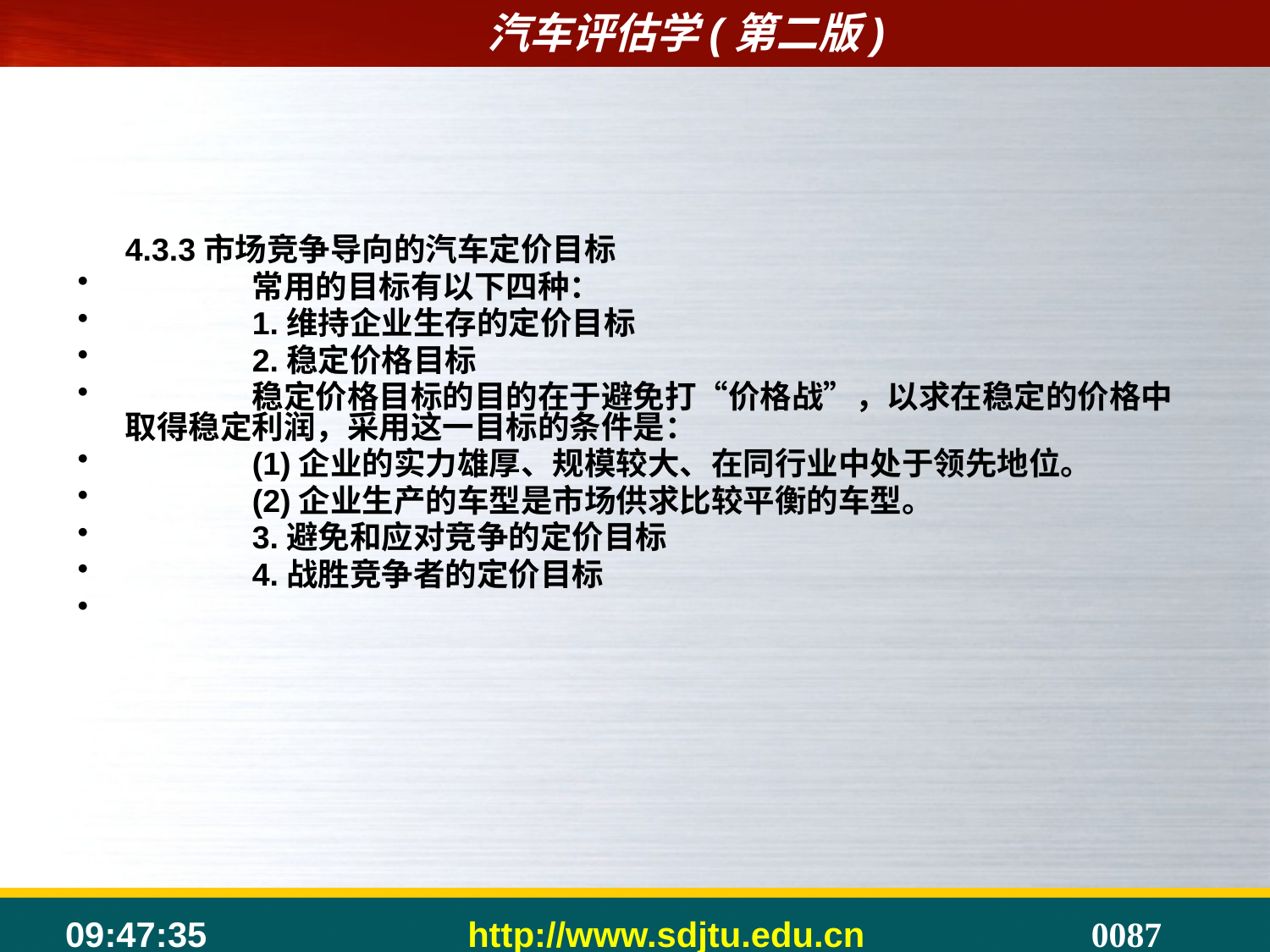

#

	4.3.3市场竞争导向的汽车定价目标
	常用的目标有以下四种：
	1.维持企业生存的定价目标
	2.稳定价格目标
	稳定价格目标的目的在于避免打“价格战”，以求在稳定的价格中取得稳定利润，采用这一目标的条件是：
	(1)企业的实力雄厚、规模较大、在同行业中处于领先地位。
	(2)企业生产的车型是市场供求比较平衡的车型。
	3.避免和应对竞争的定价目标
	4.战胜竞争者的定价目标